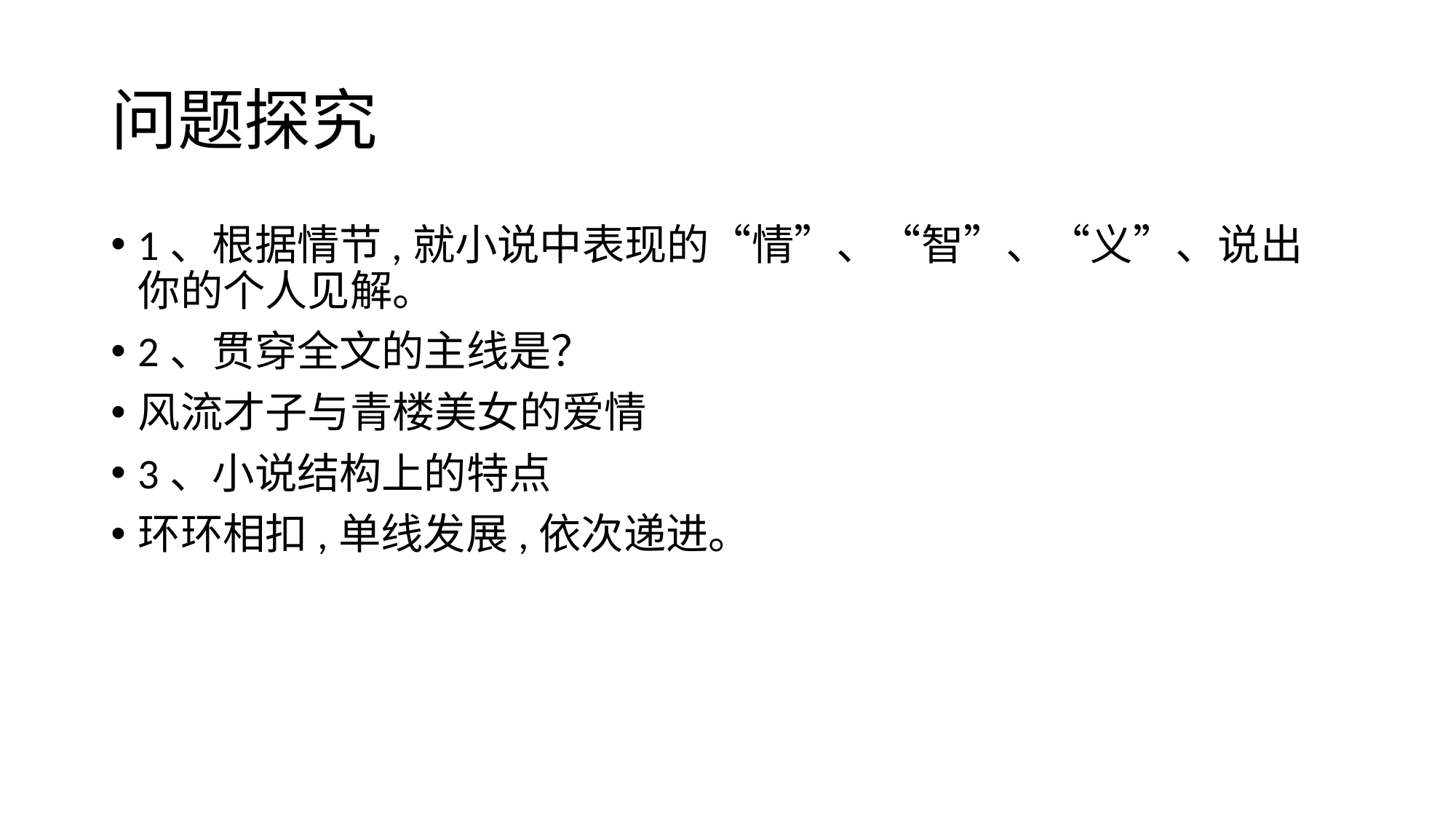

# 问题探究
1、根据情节,就小说中表现的“情”、“智”、“义”、说出你的个人见解。
2、贯穿全文的主线是？
风流才子与青楼美女的爱情
3、小说结构上的特点
环环相扣,单线发展,依次递进。